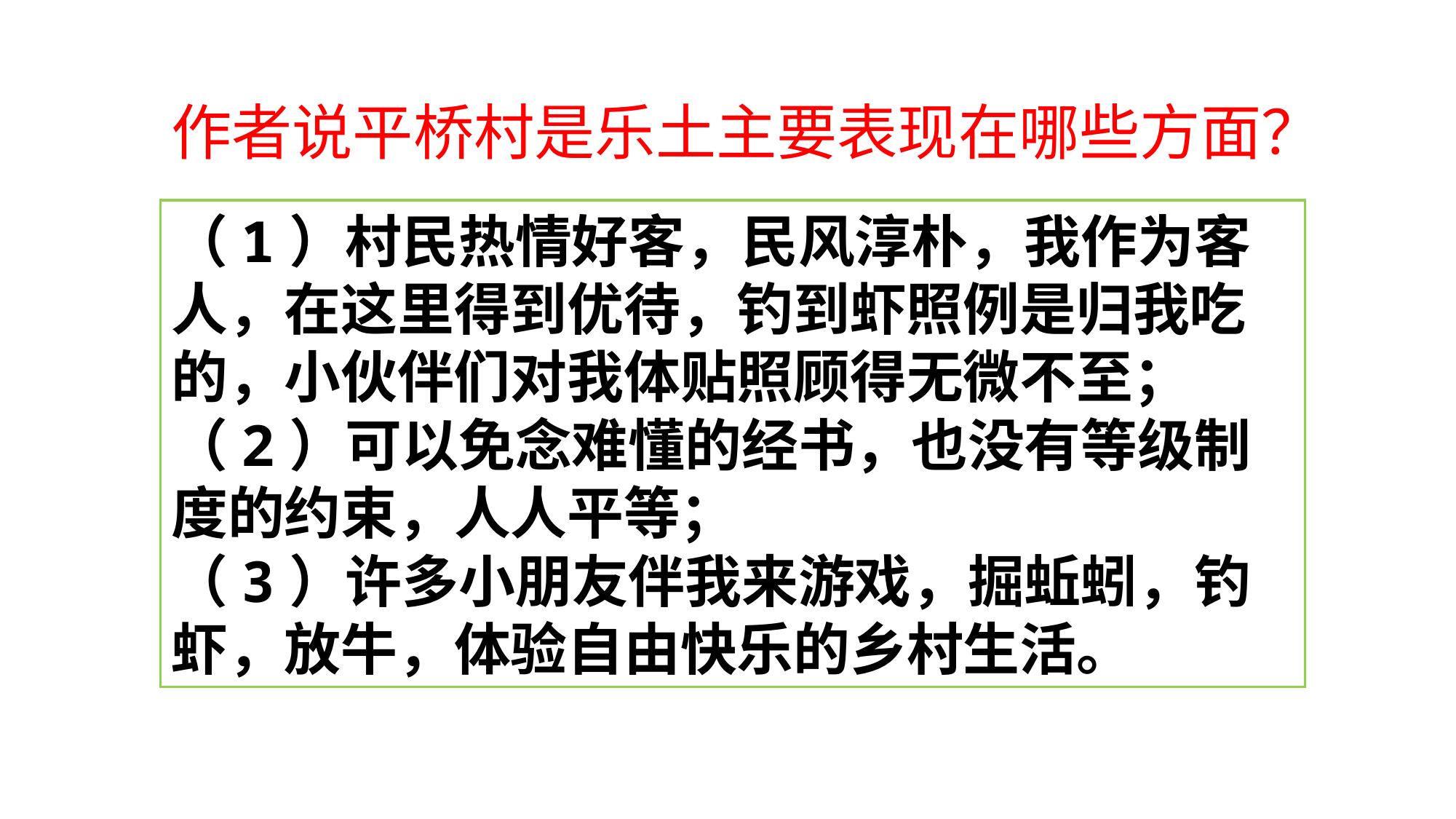

作者说平桥村是乐土主要表现在哪些方面？
（1）村民热情好客，民风淳朴，我作为客人，在这里得到优待，钓到虾照例是归我吃的，小伙伴们对我体贴照顾得无微不至；
（2）可以免念难懂的经书，也没有等级制度的约束，人人平等；
（3）许多小朋友伴我来游戏，掘蚯蚓，钓虾，放牛，体验自由快乐的乡村生活。